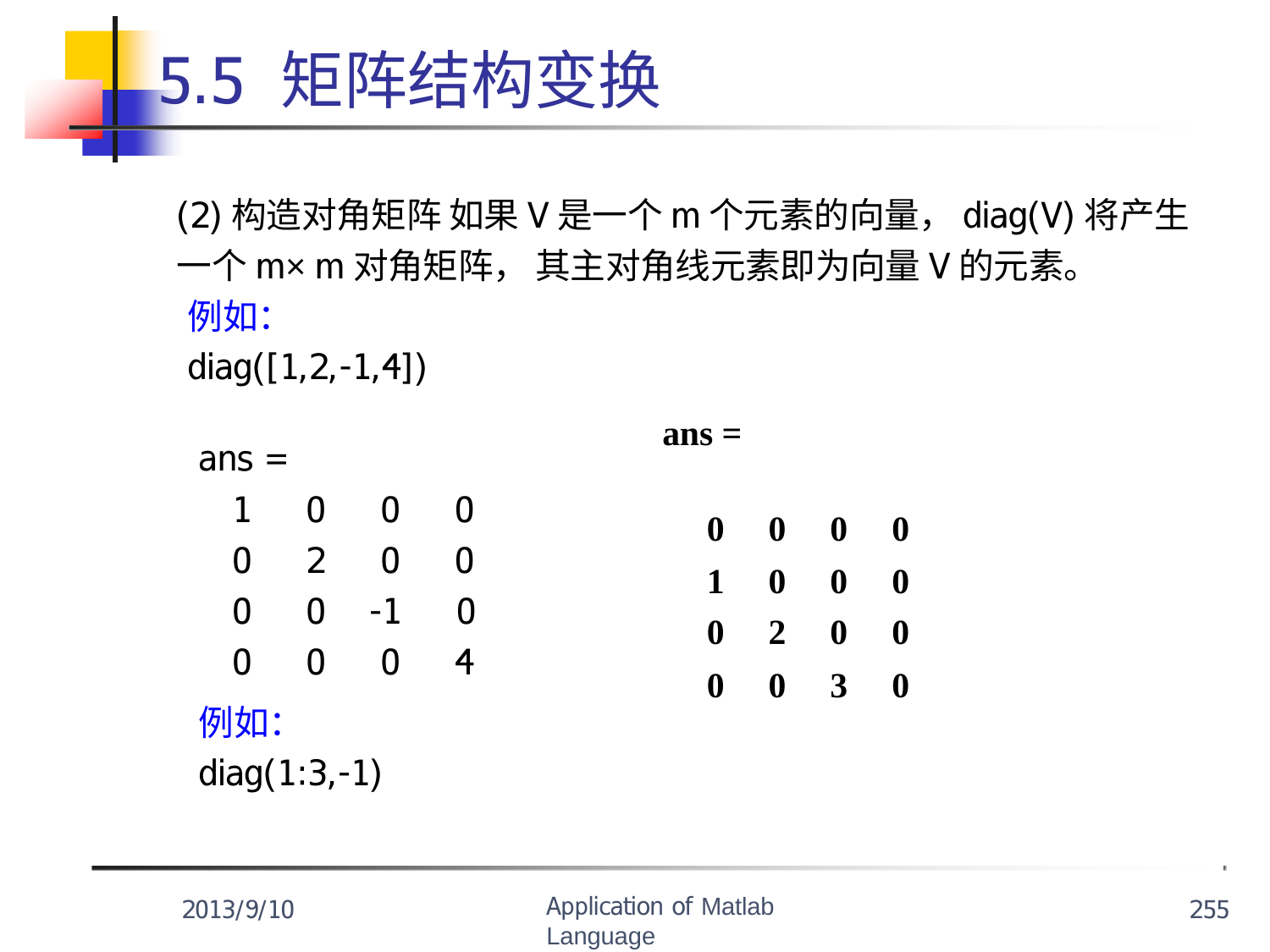

# 5.5 矩阵结构变换
(2)构造对角矩阵 如果V是一个m个元素的向量，diag(V)将产生一个m×m对角矩阵， 其主对角线元素即为向量V的元素。
例如：
diag([1,2,-1,4])

ans =
| ans = |  |  |  |
| --- | --- | --- | --- |
| 1 | 0 | 0 | 0 |
| 0 | 2 | 0 | 0 |
| 0 | 0 | -1 | 0 |
| 0 | 0 | 0 | 4 |
| 0 | 0 | 0 | 0 |
| --- | --- | --- | --- |
| 1 | 0 | 0 | 0 |
| 0 | 2 | 0 | 0 |
| 0 | 0 | 3 | 0 |
例如：
diag(1:3,-1)
Application of Matlab Language
2013/9/10
255